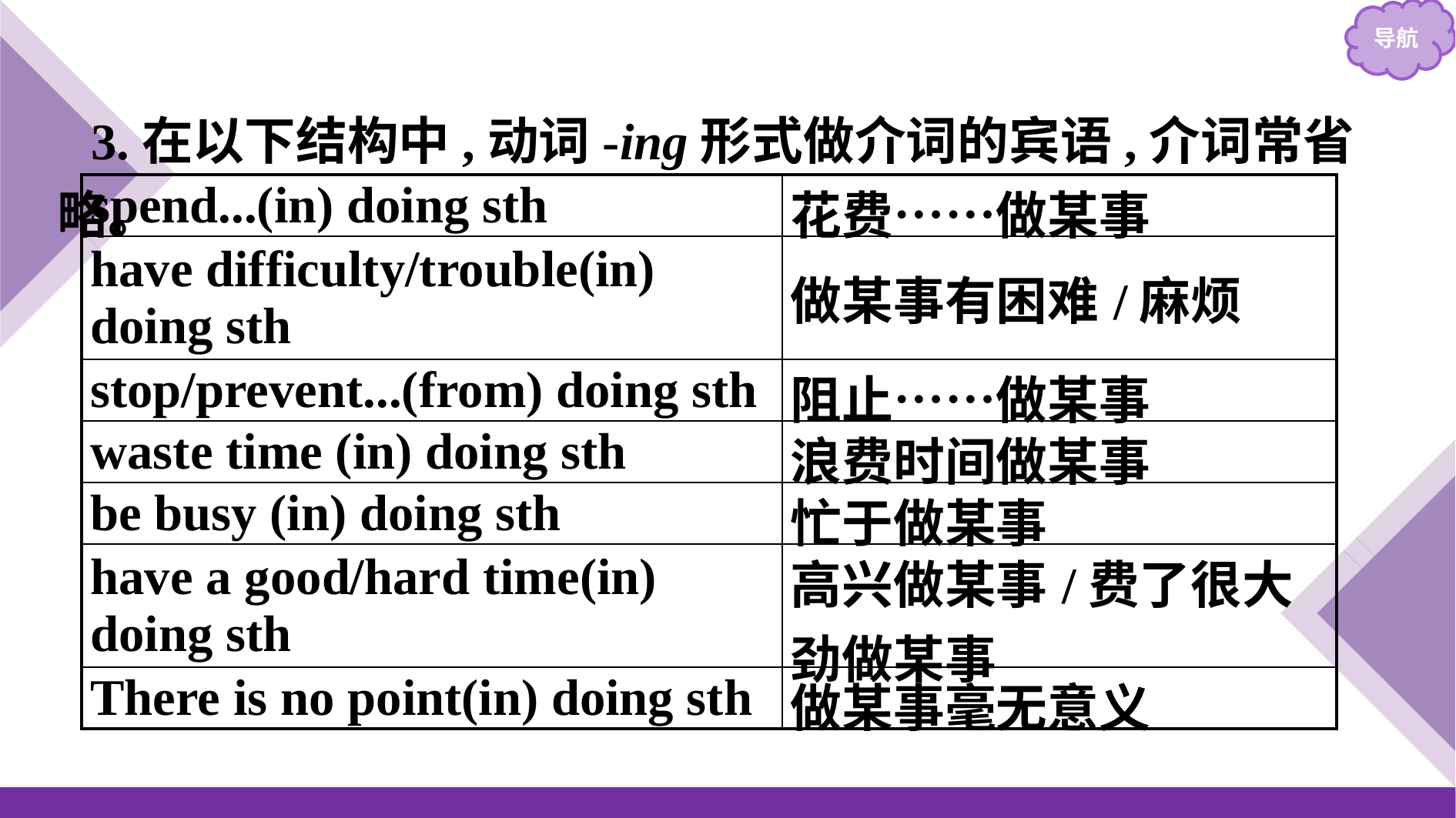

3.在以下结构中,动词-ing形式做介词的宾语,介词常省略。
| spend...(in) doing sth | 花费……做某事 |
| --- | --- |
| have difficulty/trouble(in) doing sth | 做某事有困难/麻烦 |
| stop/prevent...(from) doing sth | 阻止……做某事 |
| waste time (in) doing sth | 浪费时间做某事 |
| be busy (in) doing sth | 忙于做某事 |
| have a good/hard time(in) doing sth | 高兴做某事/费了很大劲做某事 |
| There is no point(in) doing sth | 做某事毫无意义 |